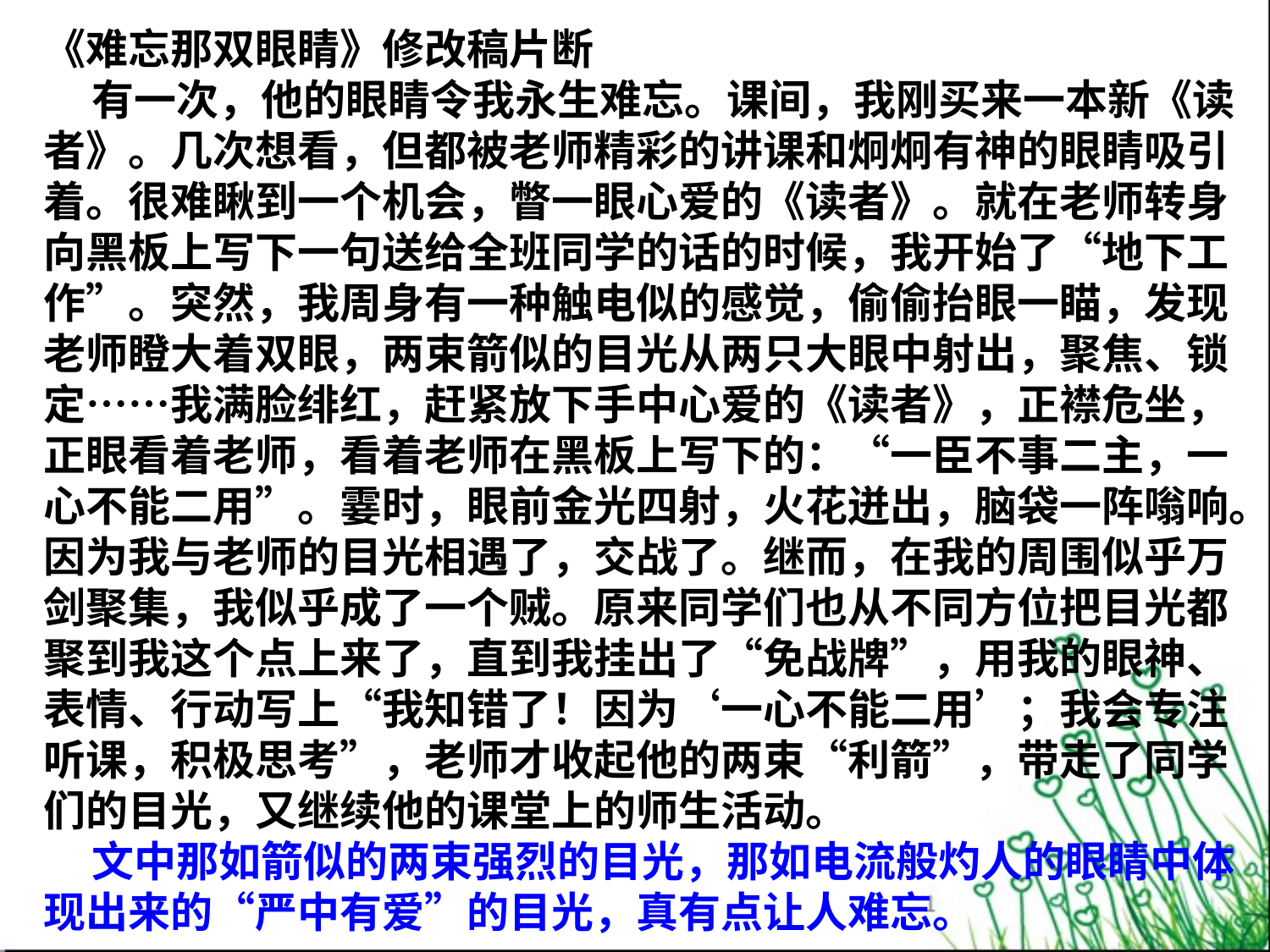

《难忘那双眼睛》修改稿片断
    有一次，他的眼睛令我永生难忘。课间，我刚买来一本新《读者》。几次想看，但都被老师精彩的讲课和炯炯有神的眼睛吸引着。很难瞅到一个机会，瞥一眼心爱的《读者》。就在老师转身向黑板上写下一句送给全班同学的话的时候，我开始了“地下工作”。突然，我周身有一种触电似的感觉，偷偷抬眼一瞄，发现老师瞪大着双眼，两束箭似的目光从两只大眼中射出，聚焦、锁定……我满脸绯红，赶紧放下手中心爱的《读者》，正襟危坐，正眼看着老师，看着老师在黑板上写下的：“一臣不事二主，一心不能二用”。霎时，眼前金光四射，火花迸出，脑袋一阵嗡响。因为我与老师的目光相遇了，交战了。继而，在我的周围似乎万剑聚集，我似乎成了一个贼。原来同学们也从不同方位把目光都聚到我这个点上来了，直到我挂出了“免战牌”，用我的眼神、表情、行动写上“我知错了！因为‘一心不能二用’；我会专注听课，积极思考”，老师才收起他的两束“利箭”，带走了同学们的目光，又继续他的课堂上的师生活动。
    文中那如箭似的两束强烈的目光，那如电流般灼人的眼睛中体现出来的“严中有爱”的目光，真有点让人难忘。